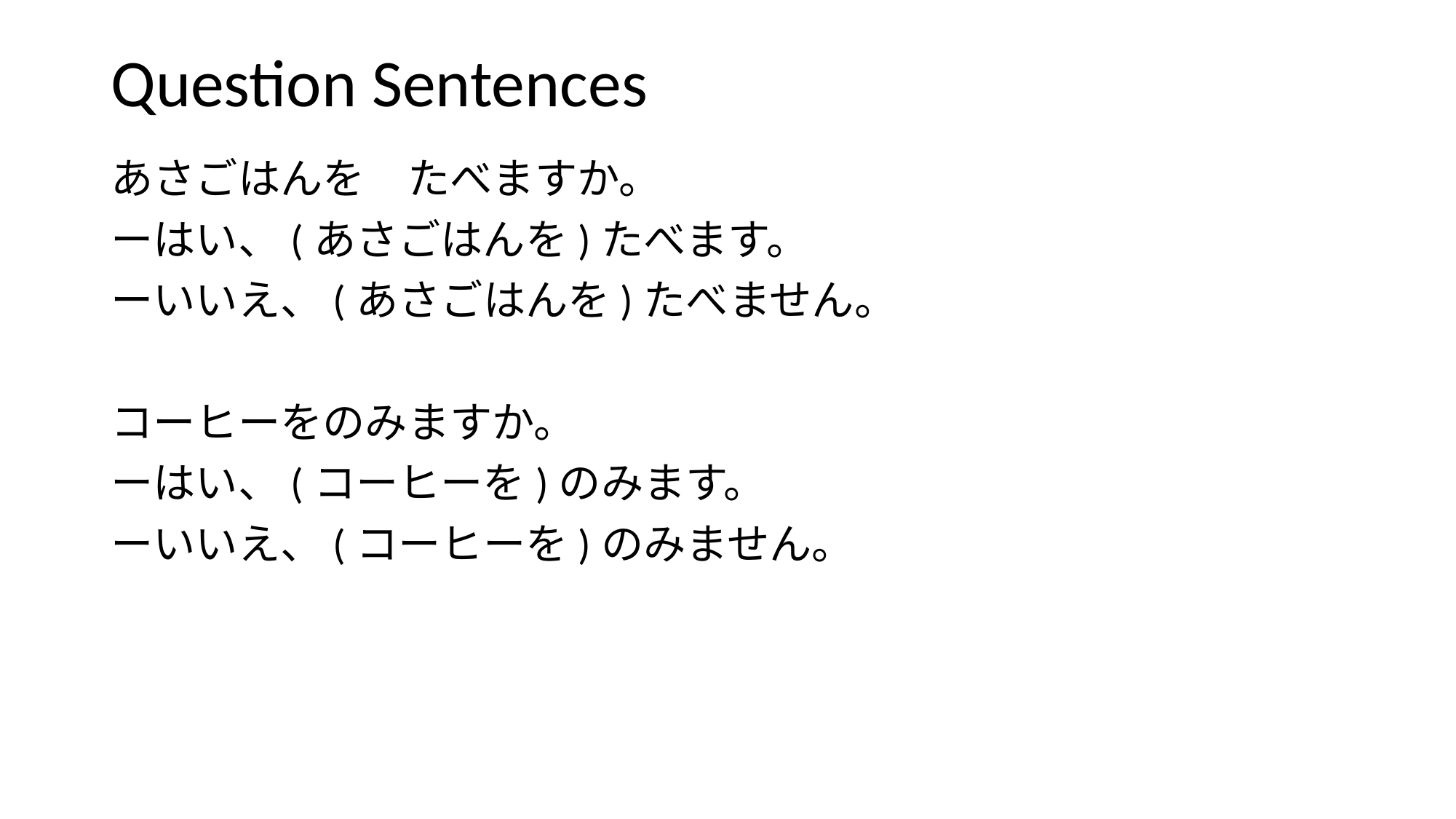

# Question Sentences
あさごはんを　たべますか。
ーはい、(あさごはんを)たべます。
ーいいえ、(あさごはんを)たべません。

コーヒーをのみますか。
ーはい、(コーヒーを)のみます。
ーいいえ、(コーヒーを)のみません。